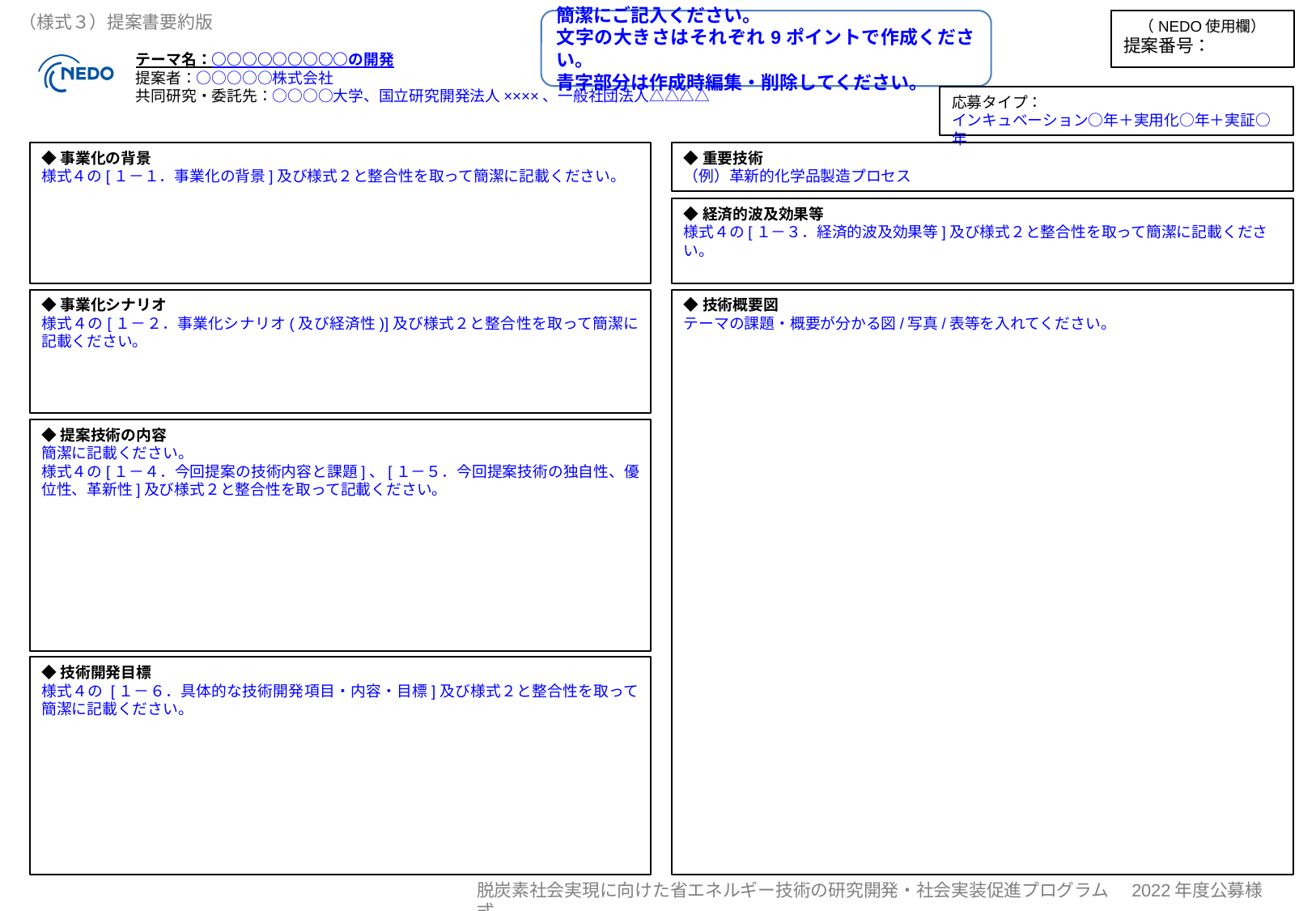

簡潔にご記入ください。
文字の大きさはそれぞれ9ポイントで作成ください。
青字部分は作成時編集・削除してください。
（NEDO使用欄）
提案番号：
テーマ名：○○○○○○○○○の開発
提案者：○○○○○株式会社
共同研究・委託先：○○○○大学、国立研究開発法人××××、一般社団法人△△△△
応募タイプ：
インキュベーション○年＋実用化○年＋実証○年
◆事業化の背景
様式４の[１－１．事業化の背景]及び様式２と整合性を取って簡潔に記載ください。
◆重要技術
（例）革新的化学品製造プロセス
◆経済的波及効果等
様式４の[１－３．経済的波及効果等]及び様式２と整合性を取って簡潔に記載ください。
◆事業化シナリオ
様式４の[１－２．事業化シナリオ(及び経済性)]及び様式２と整合性を取って簡潔に記載ください。
◆技術概要図
テーマの課題・概要が分かる図/写真/表等を入れてください。
◆提案技術の内容
簡潔に記載ください。
様式４の[１－４．今回提案の技術内容と課題]、[１－５．今回提案技術の独自性、優位性、革新性]及び様式２と整合性を取って記載ください。
◆技術開発目標
様式４の [１－６．具体的な技術開発項目・内容・目標]及び様式２と整合性を取って簡潔に記載ください。